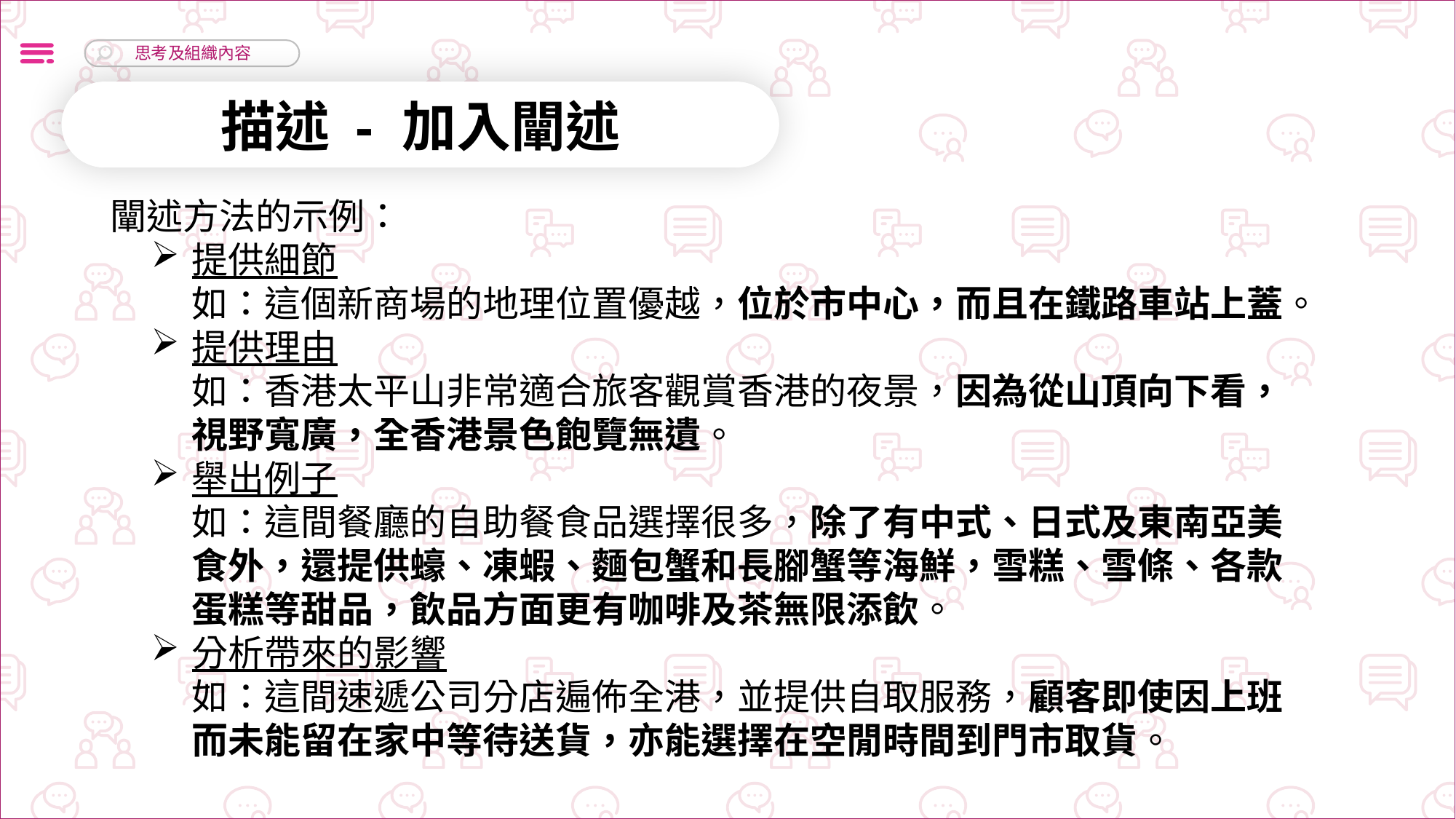

描述 - 加入闡述
闡述方法的示例：
提供細節
如：這個新商場的地理位置優越，位於市中心，而且在鐵路車站上蓋。
提供理由
如：香港太平山非常適合旅客觀賞香港的夜景，因為從山頂向下看，視野寬廣，全香港景色飽覽無遺。
舉出例子
如：這間餐廳的自助餐食品選擇很多，除了有中式、日式及東南亞美食外，還提供蠔、凍蝦、麵包蟹和長腳蟹等海鮮，雪糕、雪條、各款蛋糕等甜品，飲品方面更有咖啡及茶無限添飲。
分析帶來的影響
如：這間速遞公司分店遍佈全港，並提供自取服務，顧客即使因上班而未能留在家中等待送貨，亦能選擇在空閒時間到門市取貨。